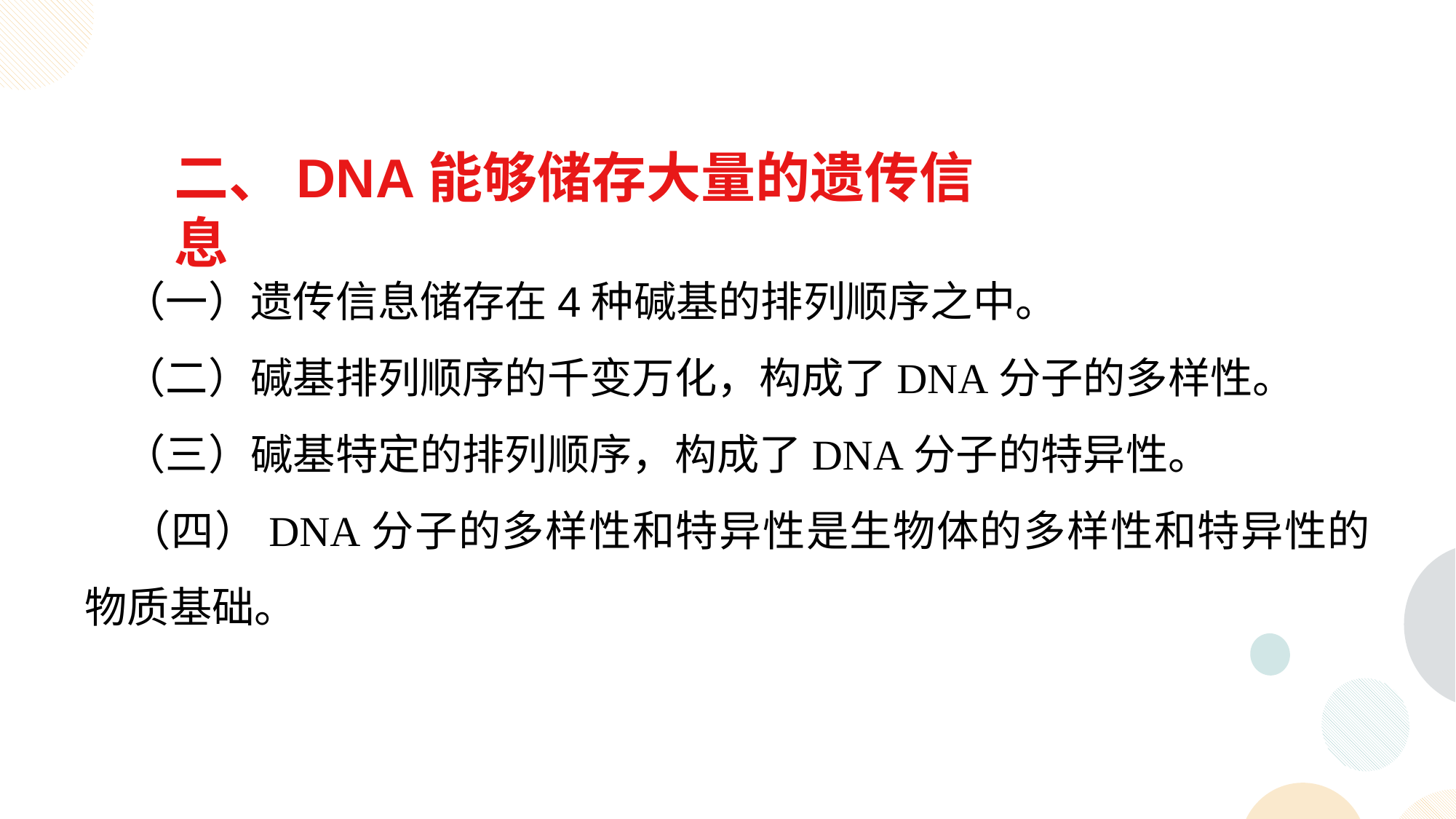

二、DNA能够储存大量的遗传信息
   （一）遗传信息储存在4种碱基的排列顺序之中。
   （二）碱基排列顺序的千变万化，构成了DNA分子的多样性。
   （三）碱基特定的排列顺序，构成了DNA分子的特异性。
   （四）DNA分子的多样性和特异性是生物体的多样性和特异性的物质基础。